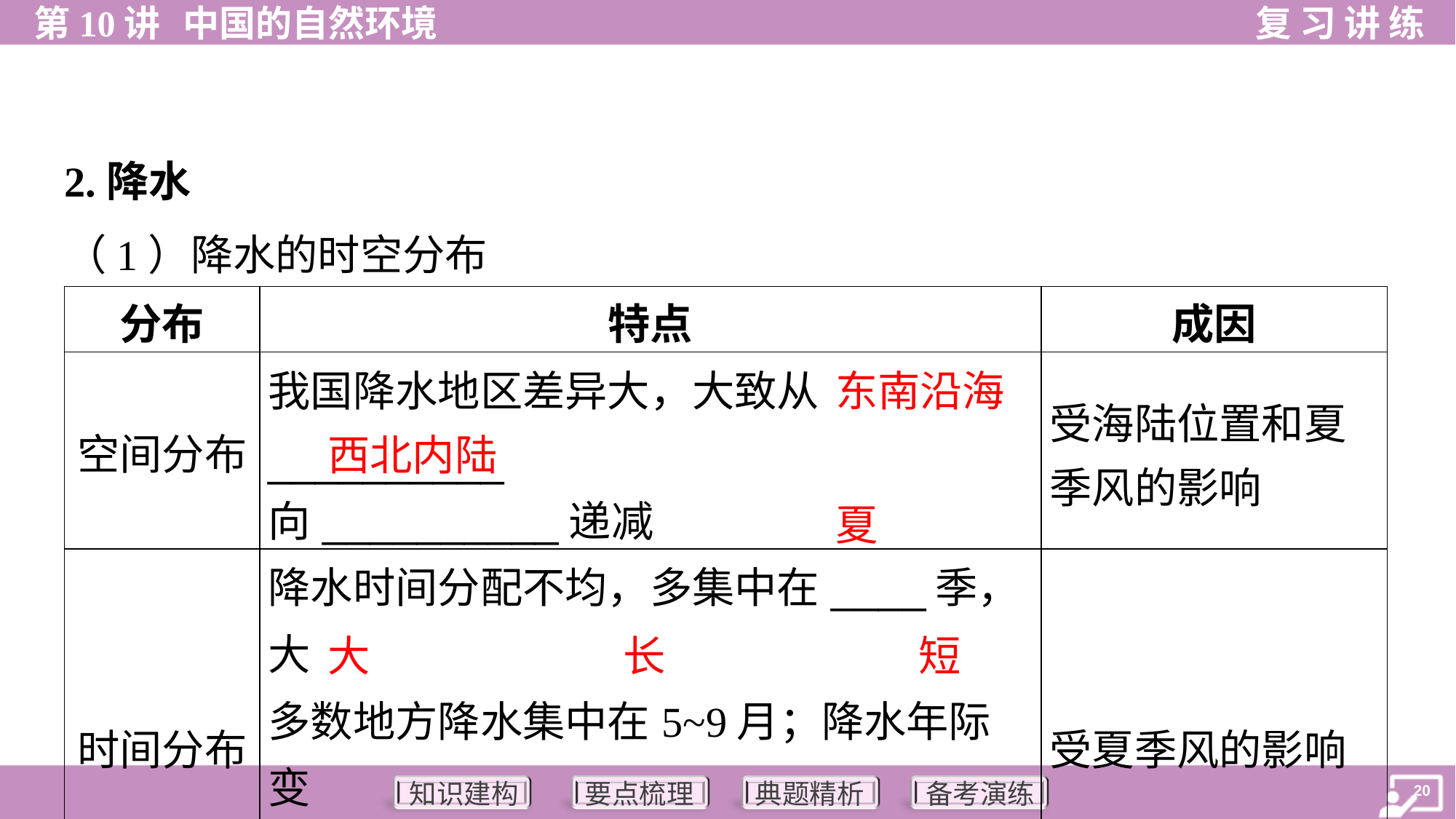

2.降水
（1）降水的时空分布
| 分布 | 特点 | 成因 |
| --- | --- | --- |
| 空间分布 | 我国降水地区差异大，大致从\_\_\_\_\_\_\_\_\_\_ 向\_\_\_\_\_\_\_\_\_\_递减 | 受海陆位置和夏 季风的影响 |
| 时间分布 | 降水时间分配不均，多集中在\_\_\_\_季，大 多数地方降水集中在5~9月；降水年际变 化\_\_\_\_；南方雨季\_\_\_\_，北方雨季\_\_\_\_ | 受夏季风的影响 |
东南沿海
西北内陆
夏
大
长
短